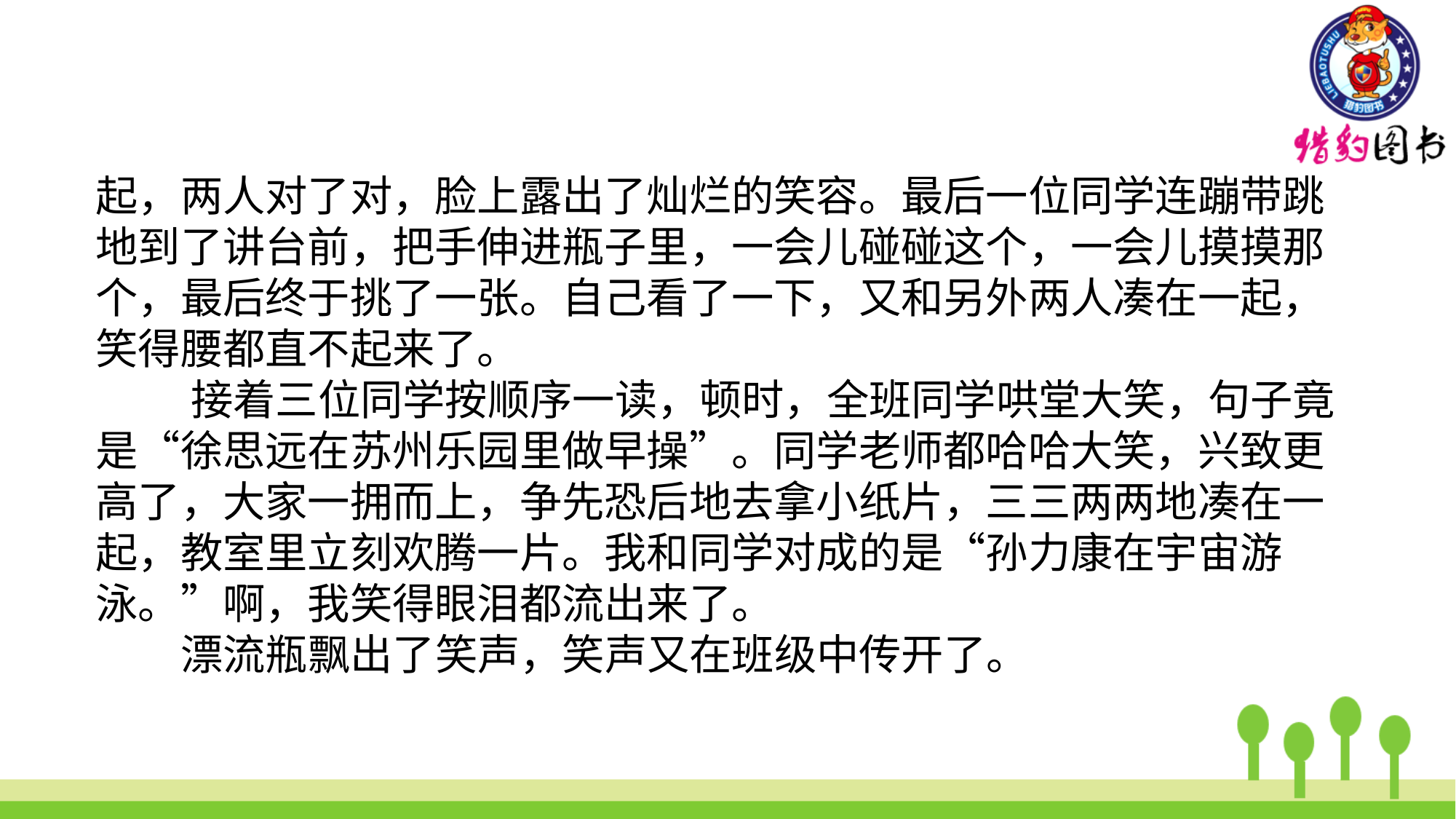

起，两人对了对，脸上露出了灿烂的笑容。最后一位同学连蹦带跳地到了讲台前，把手伸进瓶子里，一会儿碰碰这个，一会儿摸摸那个，最后终于挑了一张。自己看了一下，又和另外两人凑在一起，笑得腰都直不起来了。
         接着三位同学按顺序一读，顿时，全班同学哄堂大笑，句子竟是“徐思远在苏州乐园里做早操”。同学老师都哈哈大笑，兴致更高了，大家一拥而上，争先恐后地去拿小纸片，三三两两地凑在一起，教室里立刻欢腾一片。我和同学对成的是“孙力康在宇宙游泳。”啊，我笑得眼泪都流出来了。
         漂流瓶飘出了笑声，笑声又在班级中传开了。